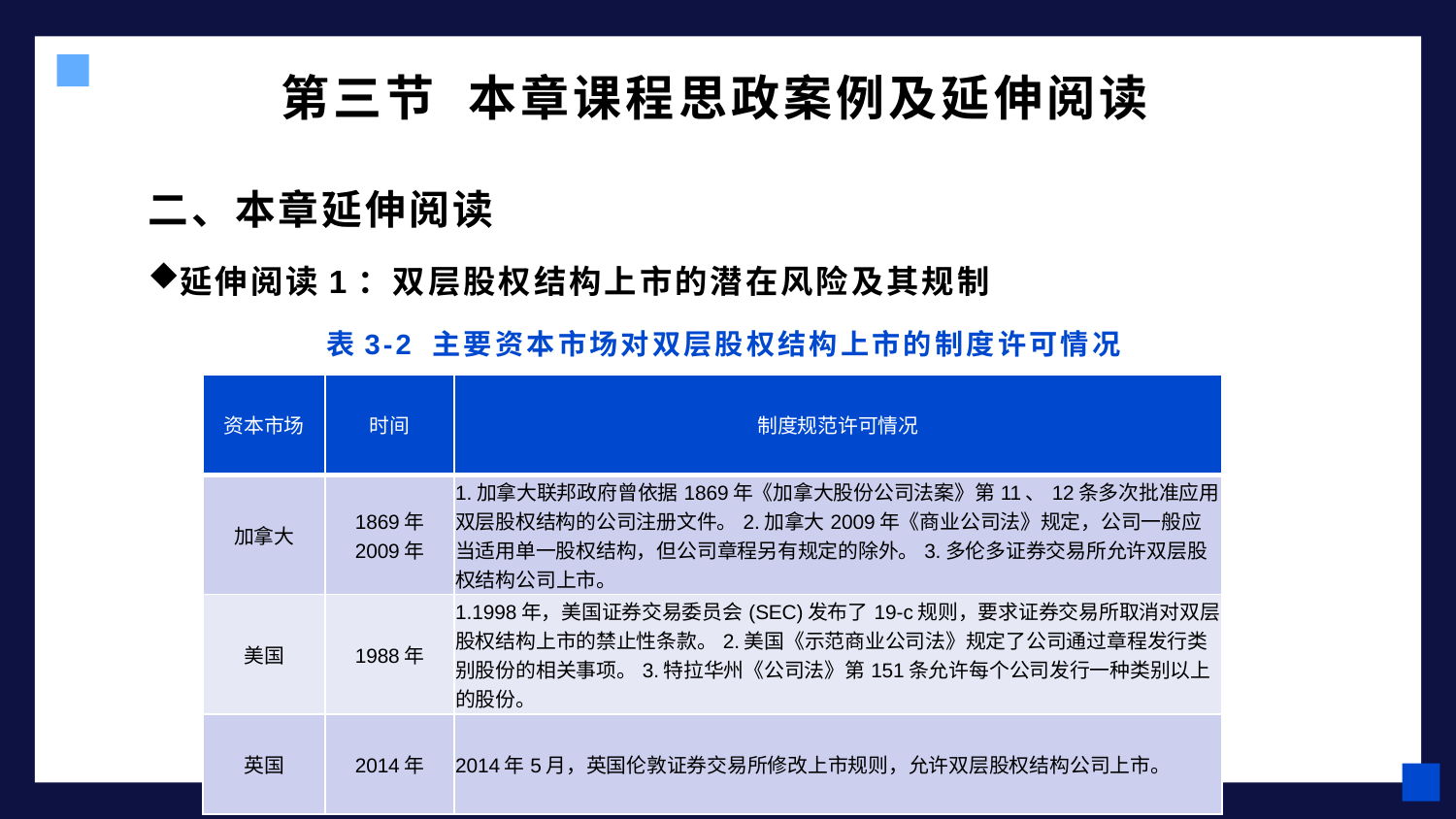

# 第三节  本章课程思政案例及延伸阅读
二、本章延伸阅读
延伸阅读1：双层股权结构上市的潜在风险及其规制
表3-2 主要资本市场对双层股权结构上市的制度许可情况

| 资本市场 | 时间 | 制度规范许可情况 |
| --- | --- | --- |
| 加拿大 | 1869年 2009年 | 1.加拿大联邦政府曾依据1869年《加拿大股份公司法案》第11、12条多次批准应用双层股权结构的公司注册文件。2.加拿大2009年《商业公司法》规定，公司一般应当适用单一股权结构，但公司章程另有规定的除外。3.多伦多证券交易所允许双层股权结构公司上市。 |
| 美国 | 1988年 | 1.1998年，美国证券交易委员会(SEC)发布了19-c规则，要求证券交易所取消对双层股权结构上市的禁止性条款。2.美国《示范商业公司法》规定了公司通过章程发行类别股份的相关事项。3.特拉华州《公司法》第151条允许每个公司发行一种类别以上的股份。 |
| 英国 | 2014年 | 2014年5月，英国伦敦证券交易所修改上市规则，允许双层股权结构公司上市。 |